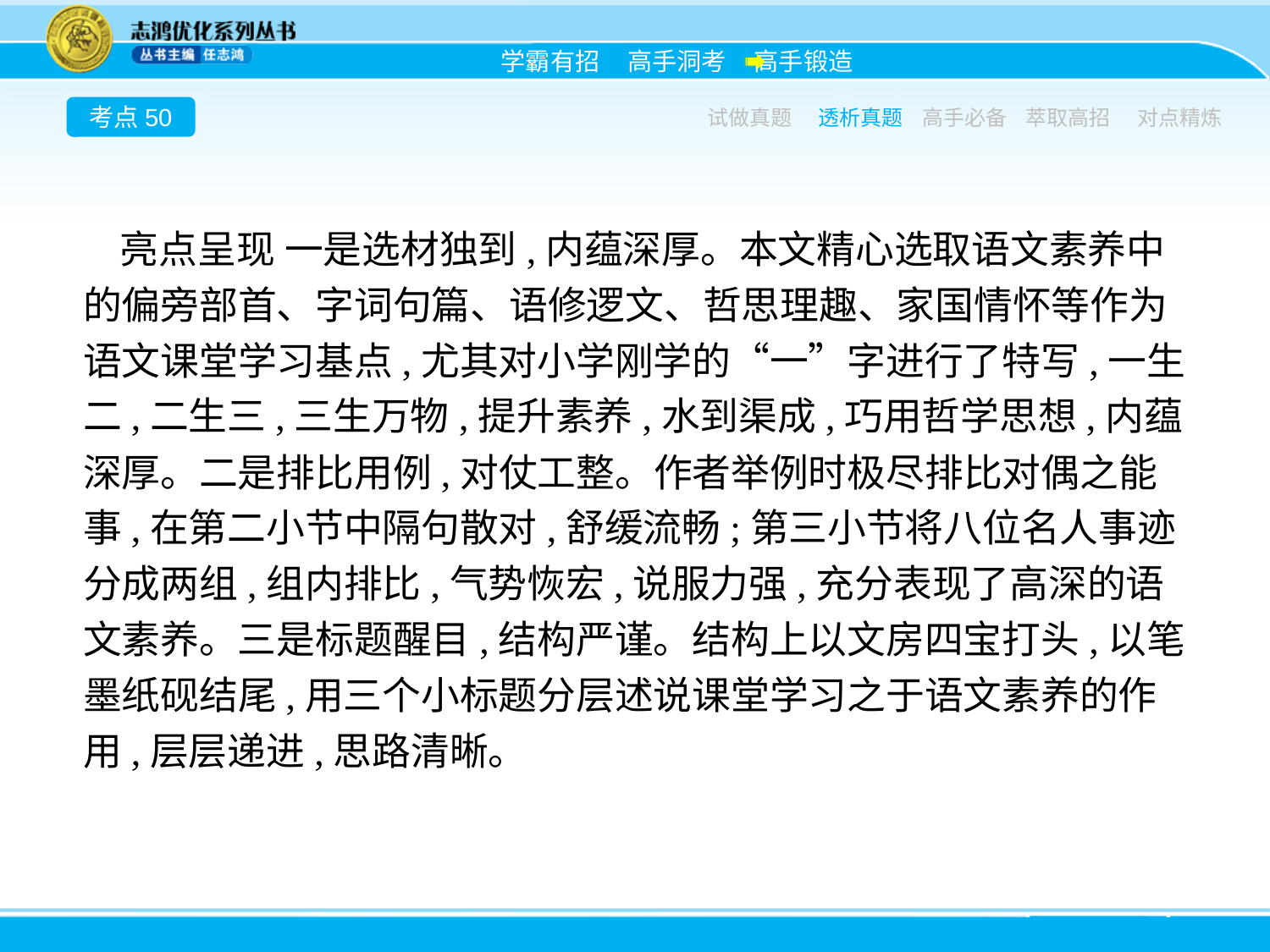

考点50
试做真题
透析真题
高手必备
萃取高招
对点精炼
亮点呈现 一是选材独到,内蕴深厚。本文精心选取语文素养中的偏旁部首、字词句篇、语修逻文、哲思理趣、家国情怀等作为语文课堂学习基点,尤其对小学刚学的“一”字进行了特写,一生二,二生三,三生万物,提升素养,水到渠成,巧用哲学思想,内蕴深厚。二是排比用例,对仗工整。作者举例时极尽排比对偶之能事,在第二小节中隔句散对,舒缓流畅;第三小节将八位名人事迹分成两组,组内排比,气势恢宏,说服力强,充分表现了高深的语文素养。三是标题醒目,结构严谨。结构上以文房四宝打头,以笔墨纸砚结尾,用三个小标题分层述说课堂学习之于语文素养的作用,层层递进,思路清晰。